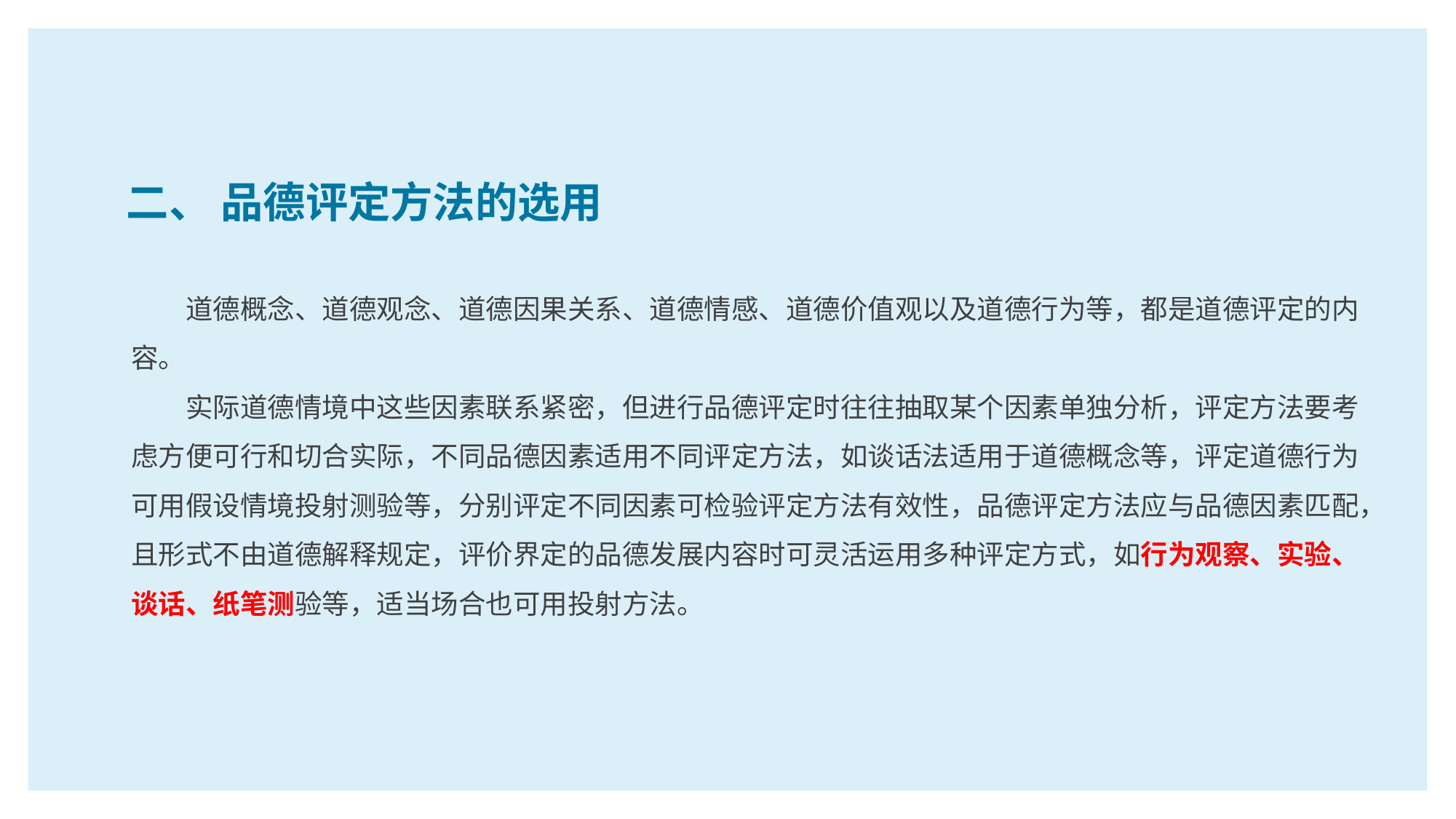

二、 品德评定方法的选用

道德概念、道德观念、道德因果关系、道德情感、道德价值观以及道德行为等，都是道德评定的内容。
实际道德情境中这些因素联系紧密，但进行品德评定时往往抽取某个因素单独分析，评定方法要考虑方便可行和切合实际，不同品德因素适用不同评定方法，如谈话法适用于道德概念等，评定道德行为可用假设情境投射测验等，分别评定不同因素可检验评定方法有效性，品德评定方法应与品德因素匹配，且形式不由道德解释规定，评价界定的品德发展内容时可灵活运用多种评定方式，如行为观察、实验、谈话、纸笔测验等，适当场合也可用投射方法。